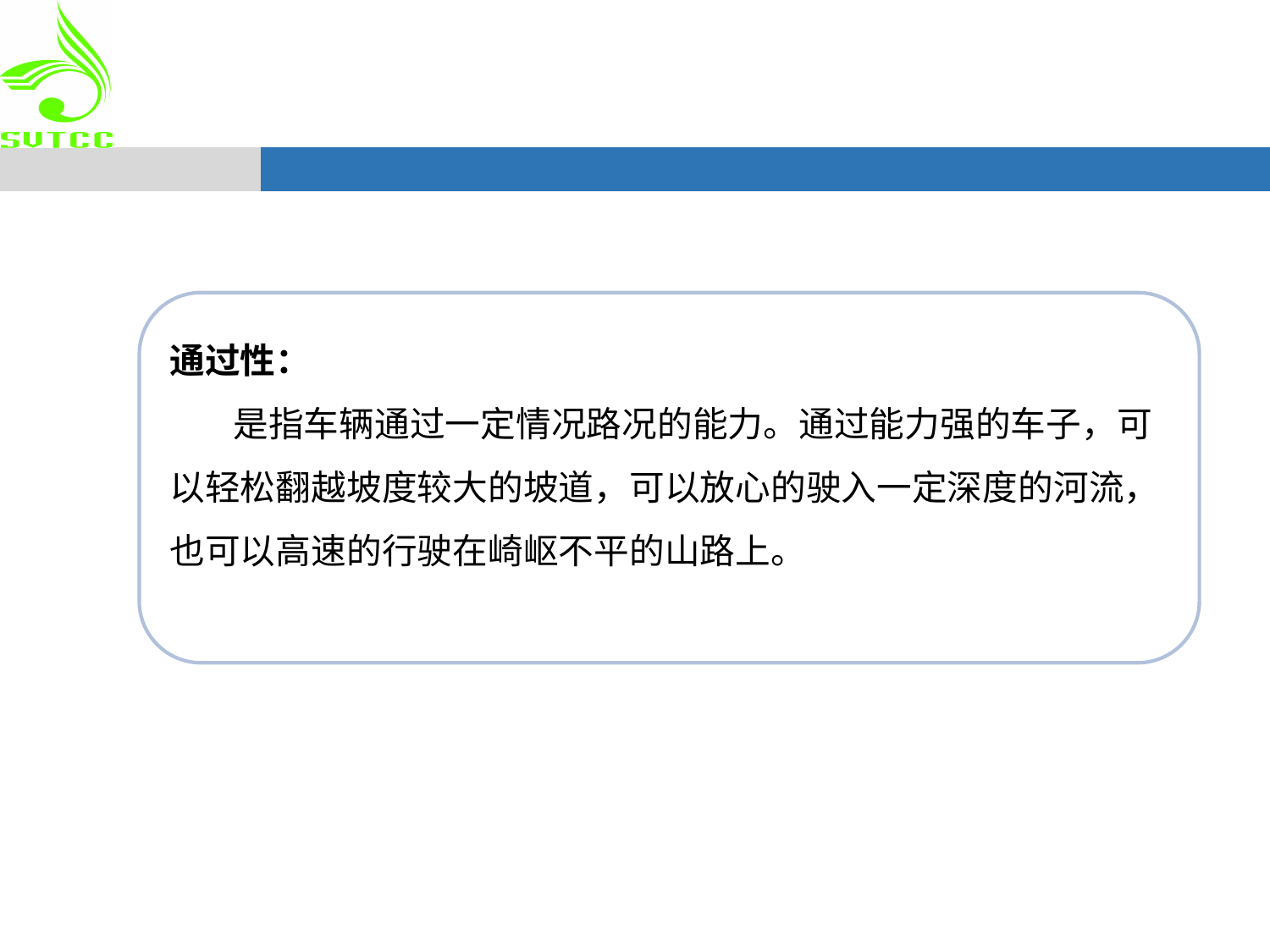

通过性：
       是指车辆通过一定情况路况的能力。通过能力强的车子，可以轻松翻越坡度较大的坡道，可以放心的驶入一定深度的河流，也可以高速的行驶在崎岖不平的山路上。